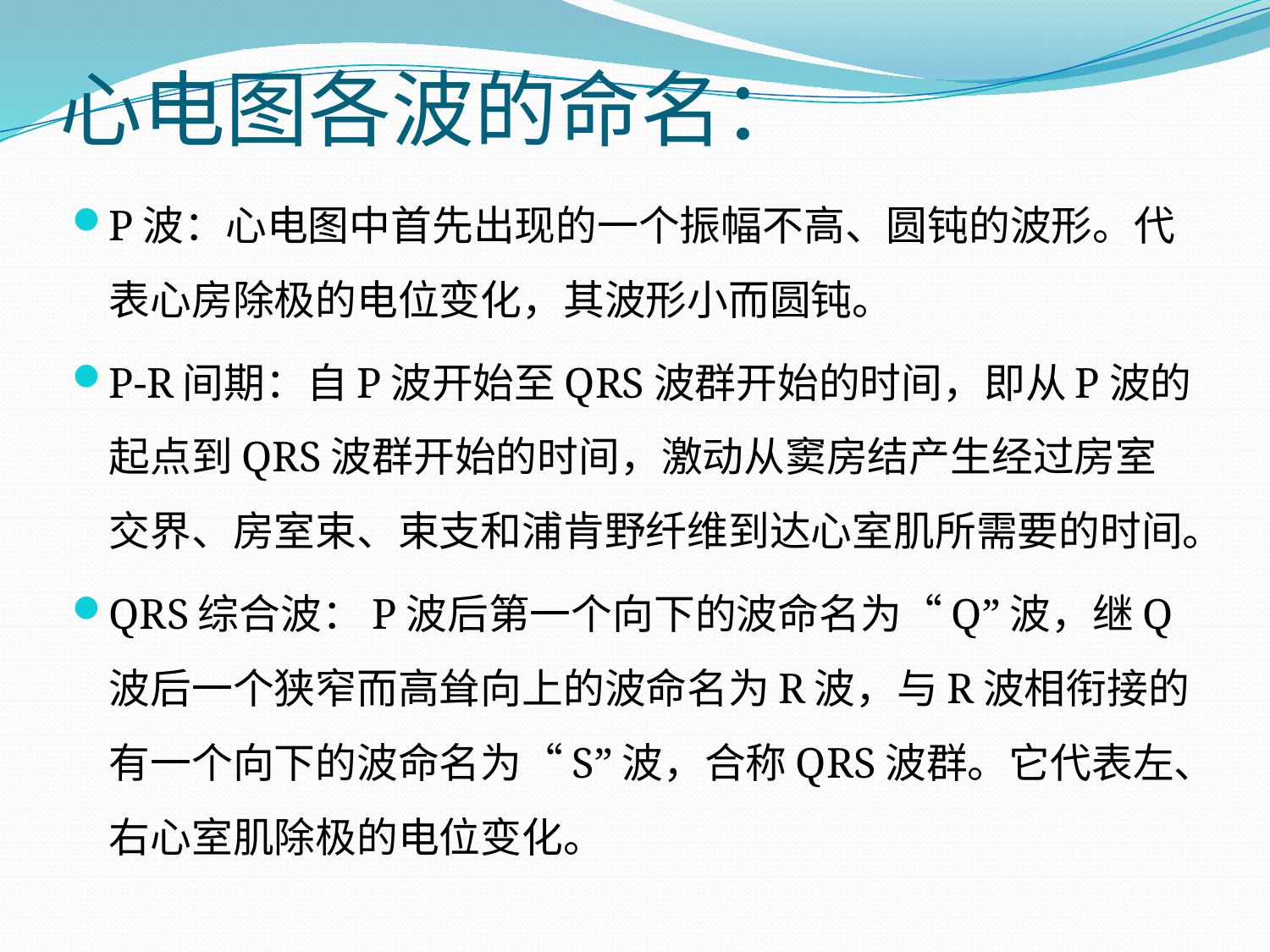

# 心电图各波的命名：
P波：心电图中首先出现的一个振幅不高、圆钝的波形。代表心房除极的电位变化，其波形小而圆钝。
P-R间期：自P波开始至QRS波群开始的时间，即从P波的起点到QRS波群开始的时间，激动从窦房结产生经过房室交界、房室束、束支和浦肯野纤维到达心室肌所需要的时间。
QRS综合波：P波后第一个向下的波命名为“Q”波，继Q波后一个狭窄而高耸向上的波命名为R波，与R波相衔接的有一个向下的波命名为“S”波，合称QRS波群。它代表左、右心室肌除极的电位变化。